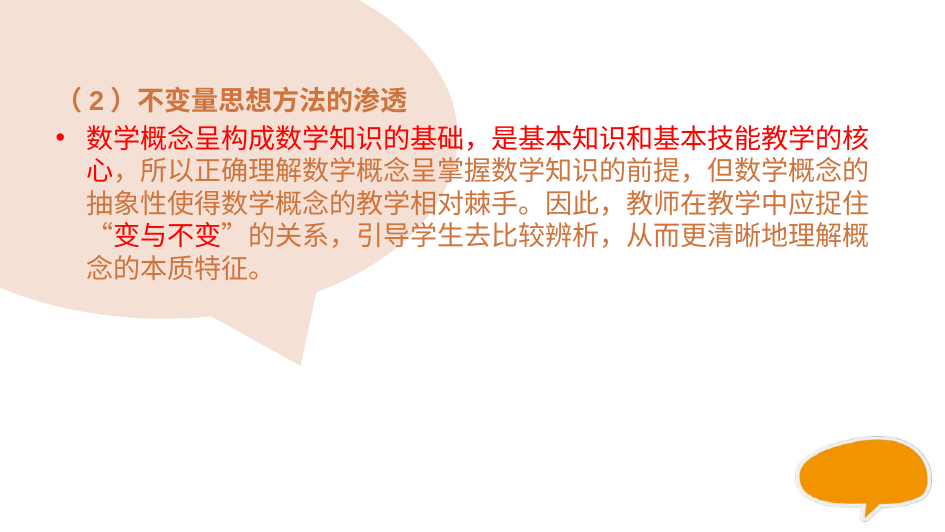

#

（2）不变量思想方法的渗透
数学概念呈构成数学知识的基础，是基本知识和基本技能教学的核心，所以正确理解数学概念呈掌握数学知识的前提，但数学概念的抽象性使得数学概念的教学相对棘手。因此，教师在教学中应捉住“变与不变”的关系，引导学生去比较辨析，从而更清晰地理解概念的本质特征。